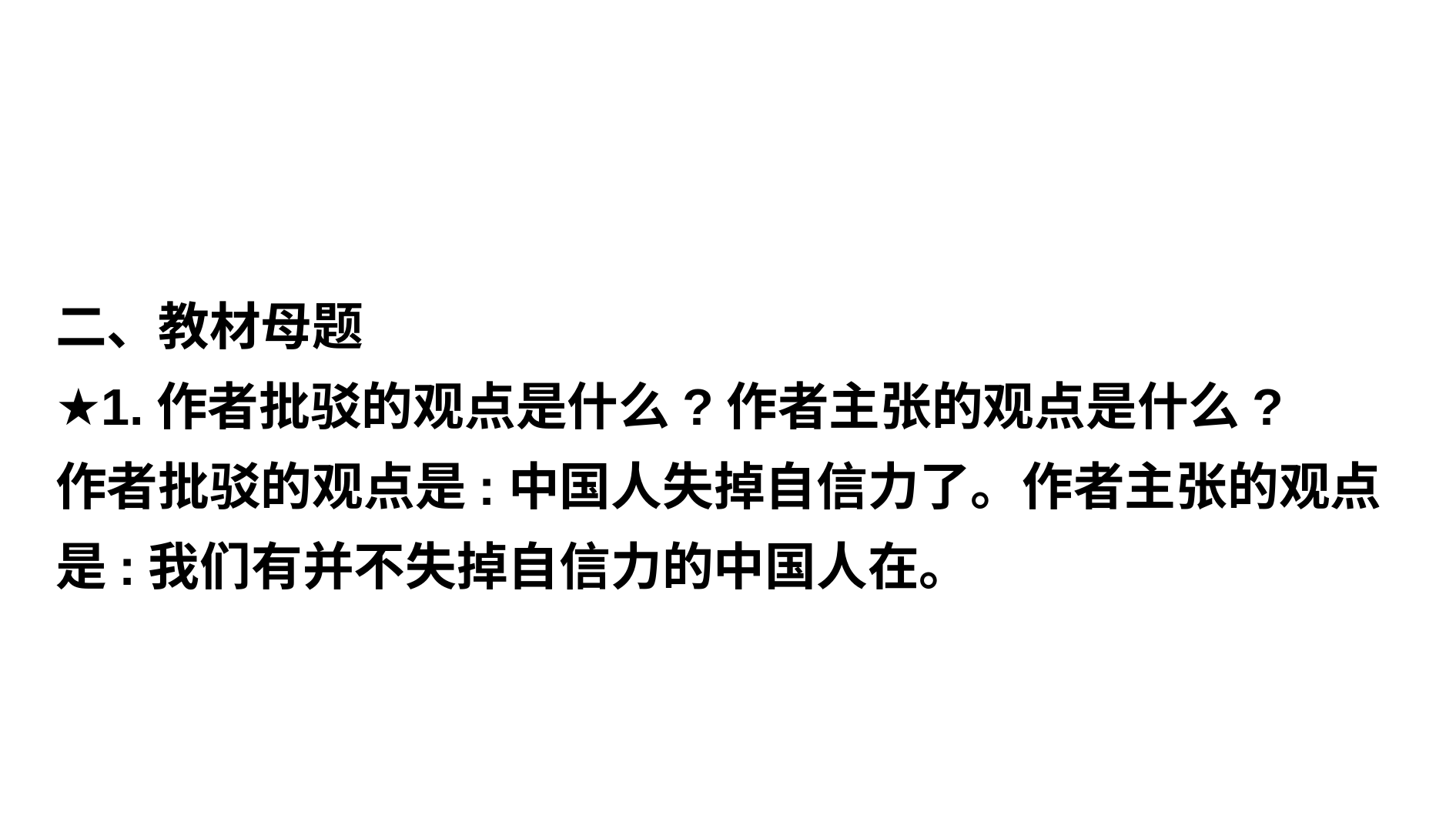

二、教材母题
★1.作者批驳的观点是什么?作者主张的观点是什么?
作者批驳的观点是:中国人失掉自信力了。作者主张的观点是:我们有并不失掉自信力的中国人在。